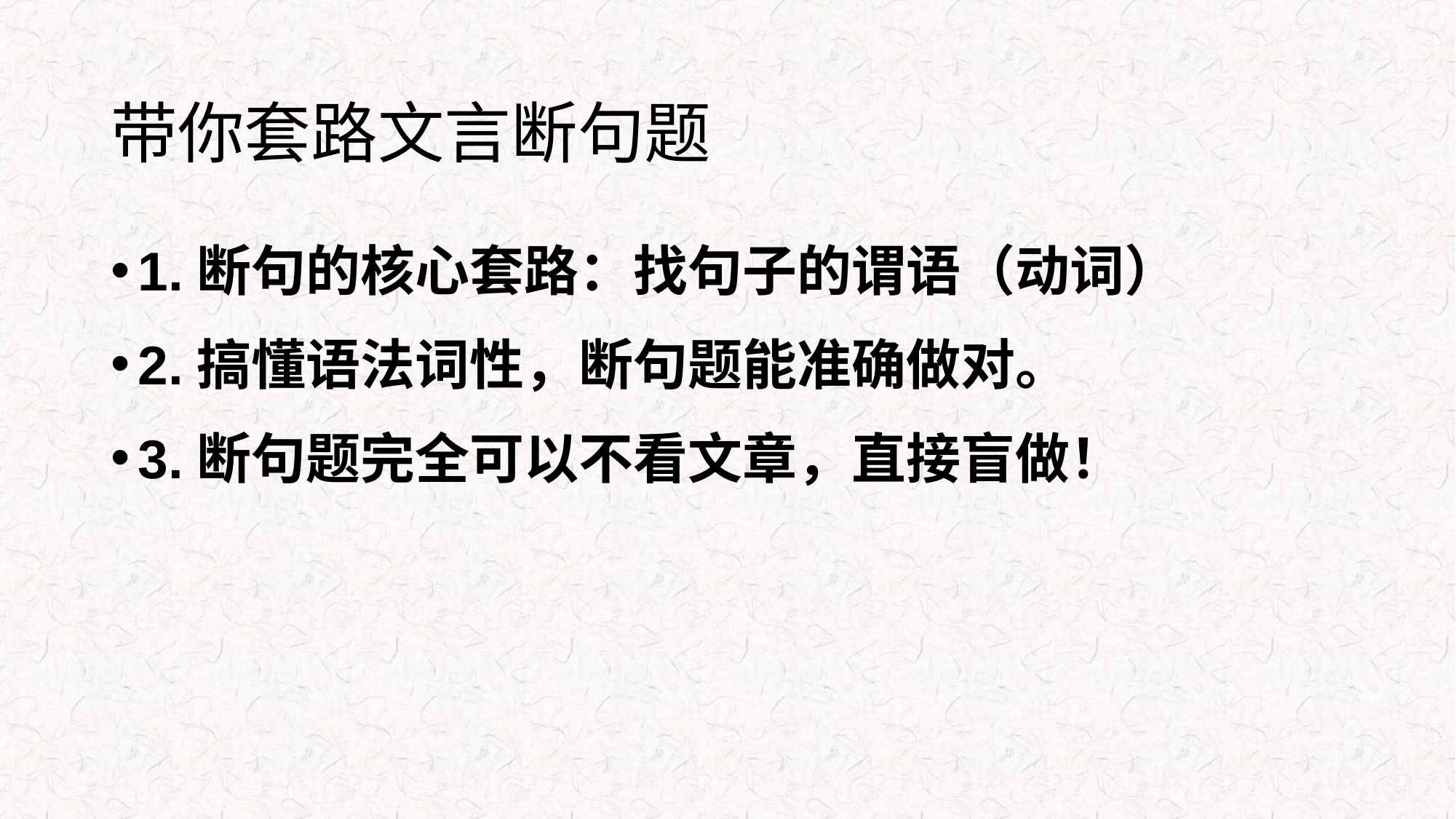

# 带你套路文言断句题
1.断句的核心套路：找句子的谓语（动词）
2.搞懂语法词性，断句题能准确做对。
3.断句题完全可以不看文章，直接盲做！